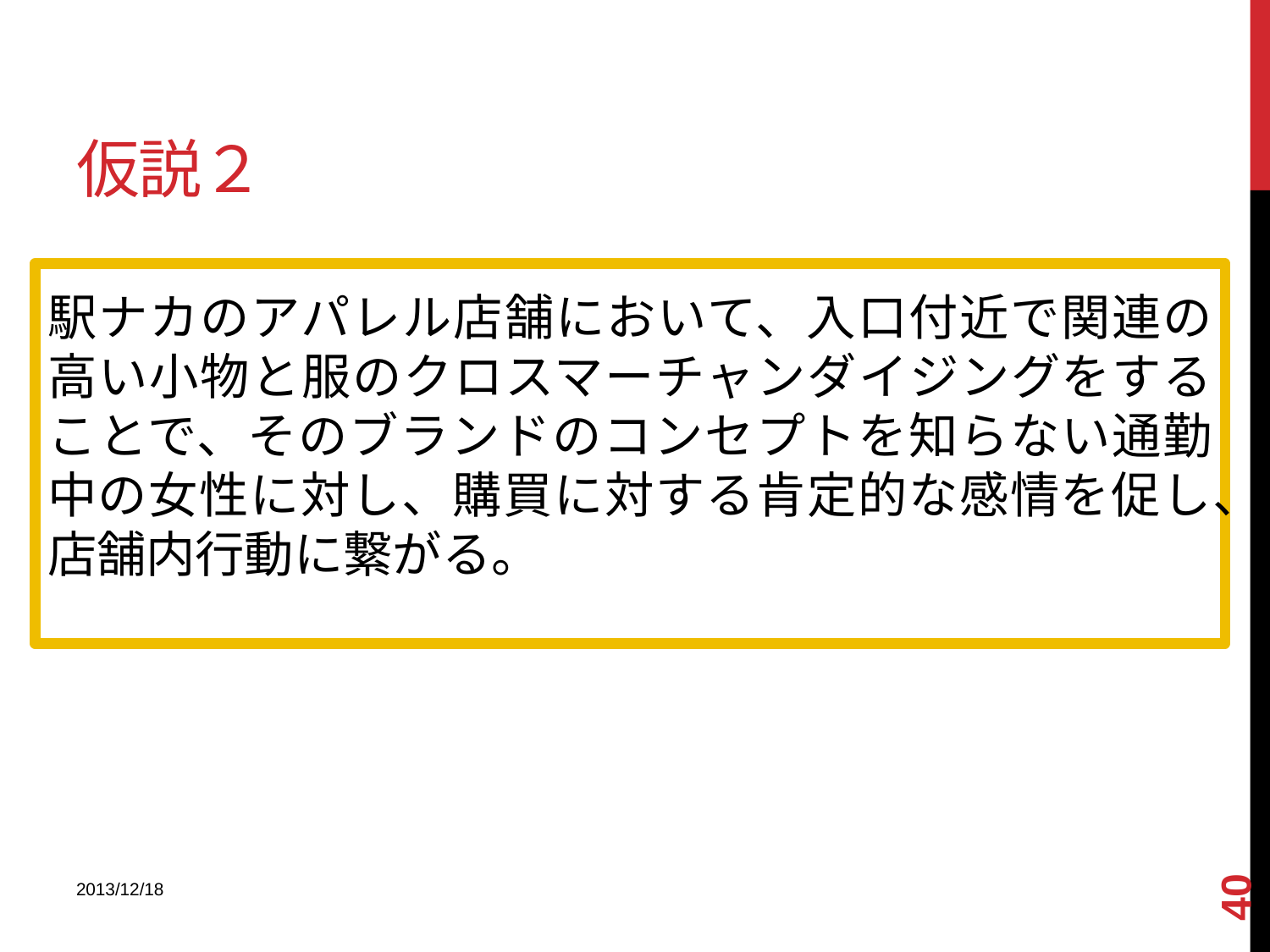

# 仮説２
駅ナカのアパレル店舗において、入口付近で関連の高い小物と服のクロスマーチャンダイジングをすることで、そのブランドのコンセプトを知らない通勤中の女性に対し、購買に対する肯定的な感情を促し、店舗内行動に繋がる。

40
2013/12/18